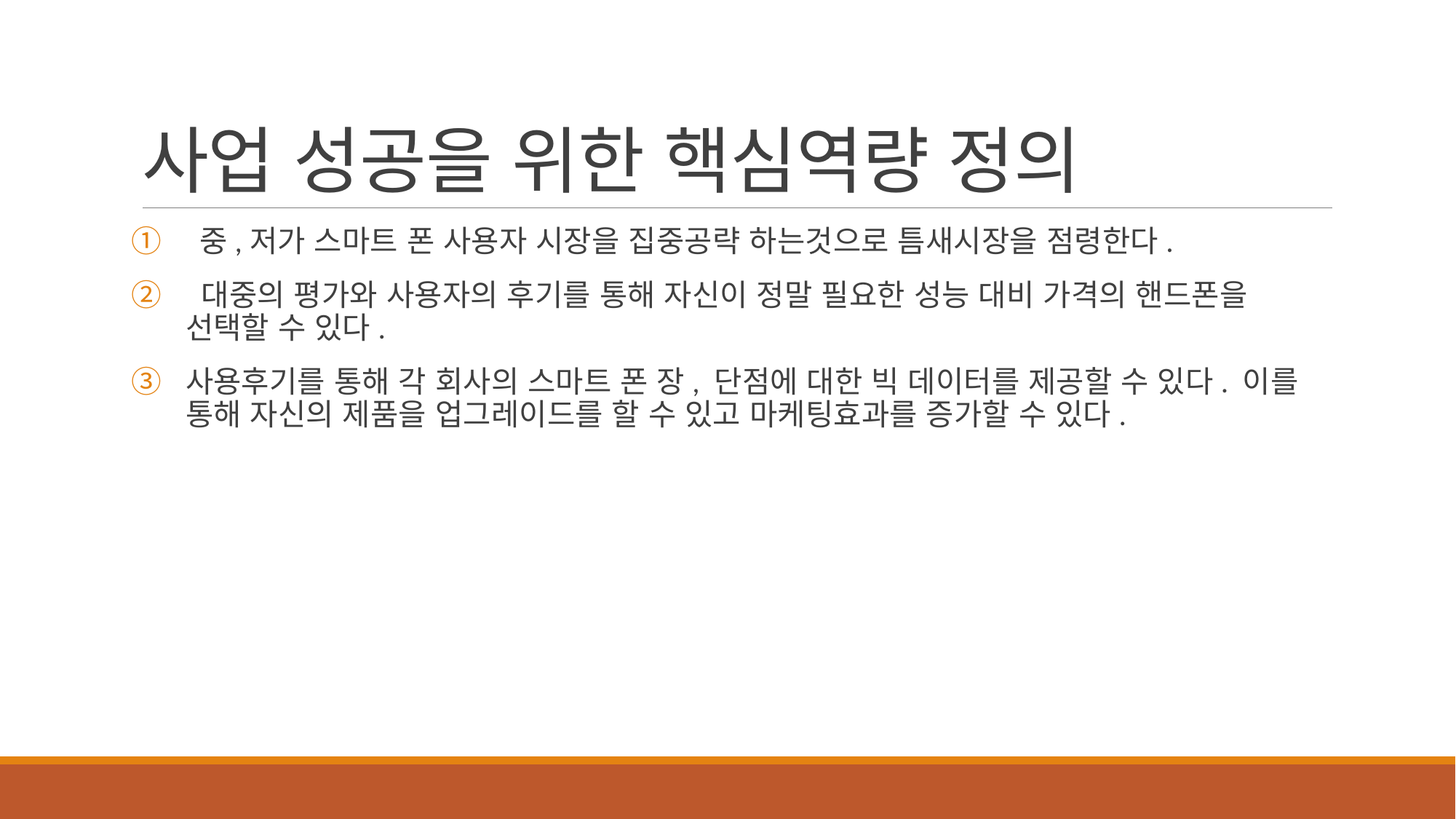

# 사업 성공을 위한 핵심역량 정의
 중,저가 스마트 폰 사용자 시장을 집중공략 하는것으로 틈새시장을 점령한다.
 대중의 평가와 사용자의 후기를 통해 자신이 정말 필요한 성능 대비 가격의 핸드폰을 선택할 수 있다.
사용후기를 통해 각 회사의 스마트 폰 장, 단점에 대한 빅 데이터를 제공할 수 있다. 이를 통해 자신의 제품을 업그레이드를 할 수 있고 마케팅효과를 증가할 수 있다.